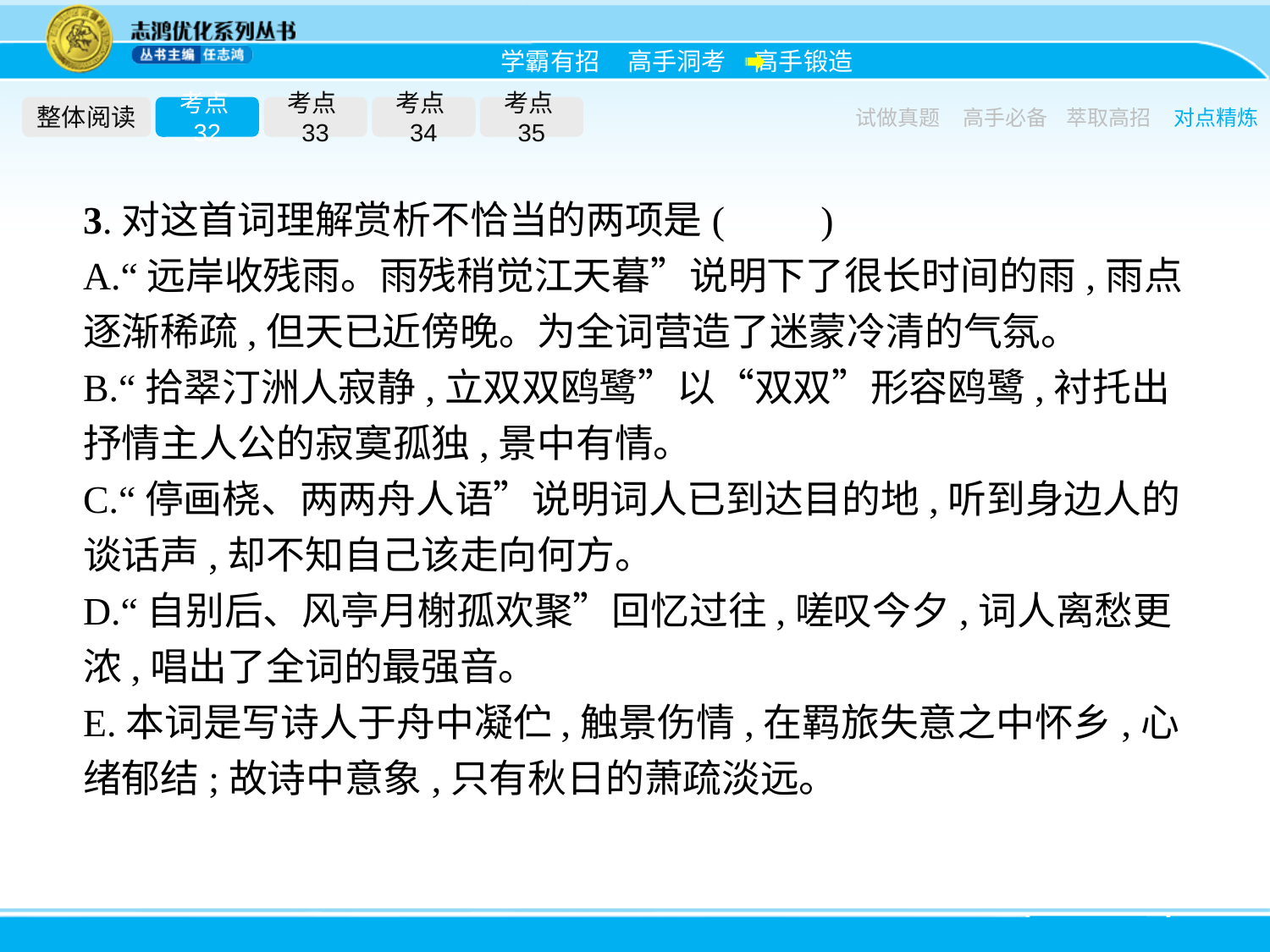

整体阅读
考点32
考点33
考点34
考点35
试做真题
高手必备
萃取高招
对点精炼
3.对这首词理解赏析不恰当的两项是(　　)
A.“远岸收残雨。雨残稍觉江天暮”说明下了很长时间的雨,雨点逐渐稀疏,但天已近傍晚。为全词营造了迷蒙冷清的气氛。
B.“拾翠汀洲人寂静,立双双鸥鹭”以“双双”形容鸥鹭,衬托出抒情主人公的寂寞孤独,景中有情。
C.“停画桡、两两舟人语”说明词人已到达目的地,听到身边人的谈话声,却不知自己该走向何方。
D.“自别后、风亭月榭孤欢聚”回忆过往,嗟叹今夕,词人离愁更浓,唱出了全词的最强音。
E.本词是写诗人于舟中凝伫,触景伤情,在羁旅失意之中怀乡,心绪郁结;故诗中意象,只有秋日的萧疏淡远。